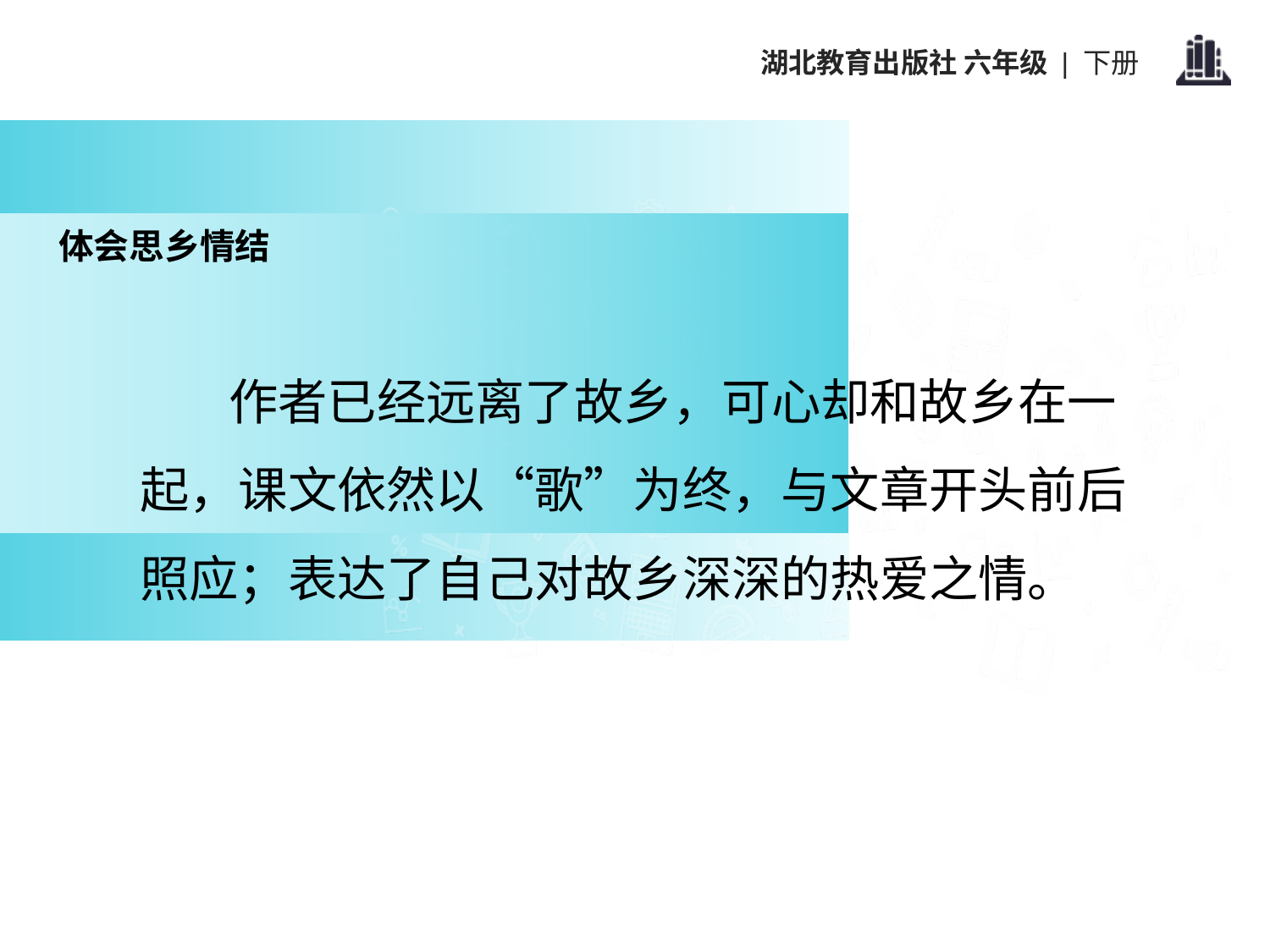

体会思乡情结
       作者已经远离了故乡，可心却和故乡在一起，课文依然以“歌”为终，与文章开头前后照应；表达了自己对故乡深深的热爱之情。